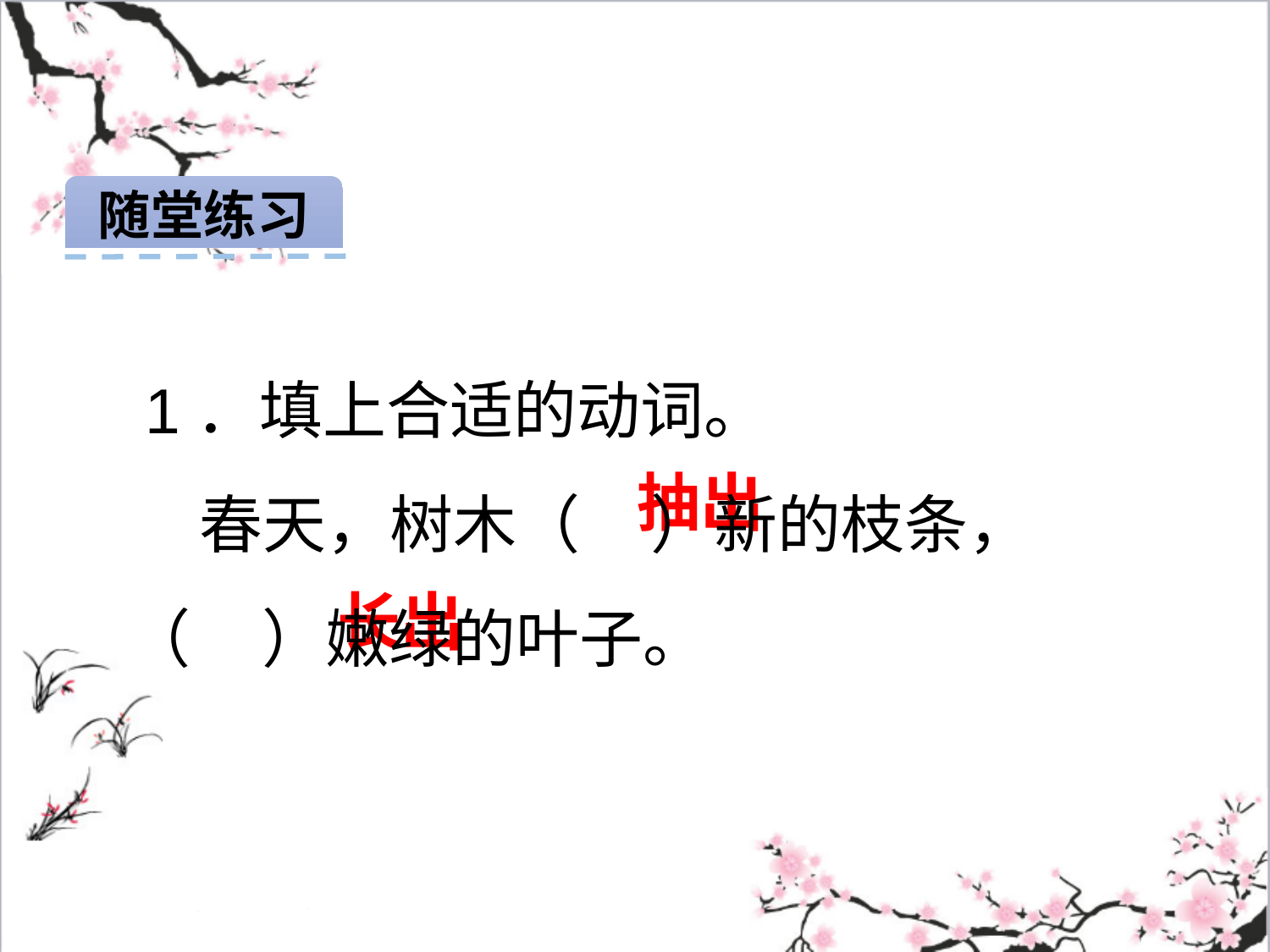

随堂练习
 1．填上合适的动词。
    春天，树木（     ）新的枝条，（     ）嫩绿的叶子。
抽出
长出